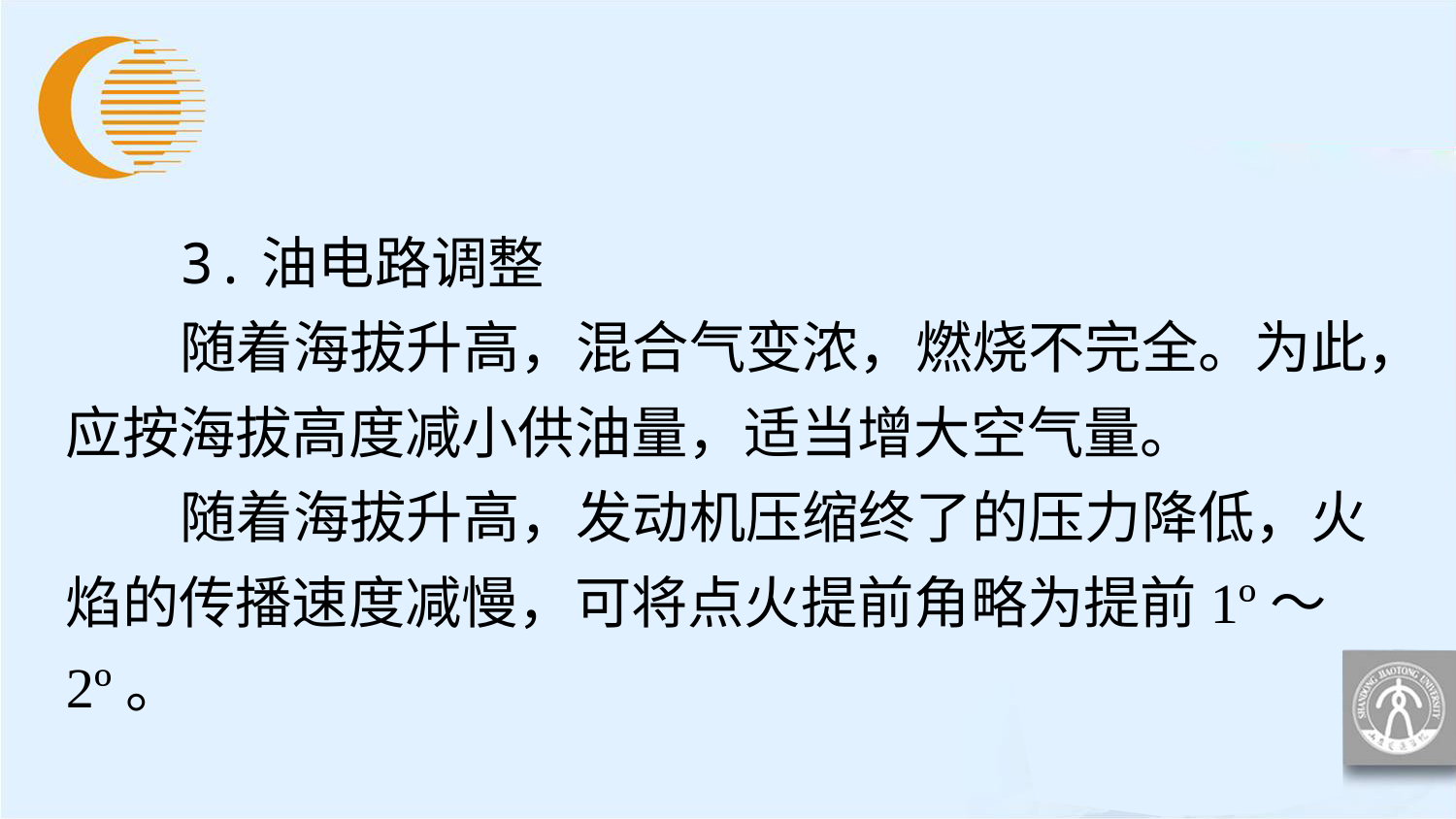

3.油电路调整
随着海拔升高，混合气变浓，燃烧不完全。为此，应按海拔高度减小供油量，适当增大空气量。
随着海拔升高，发动机压缩终了的压力降低，火焰的传播速度减慢，可将点火提前角略为提前1º～2º。